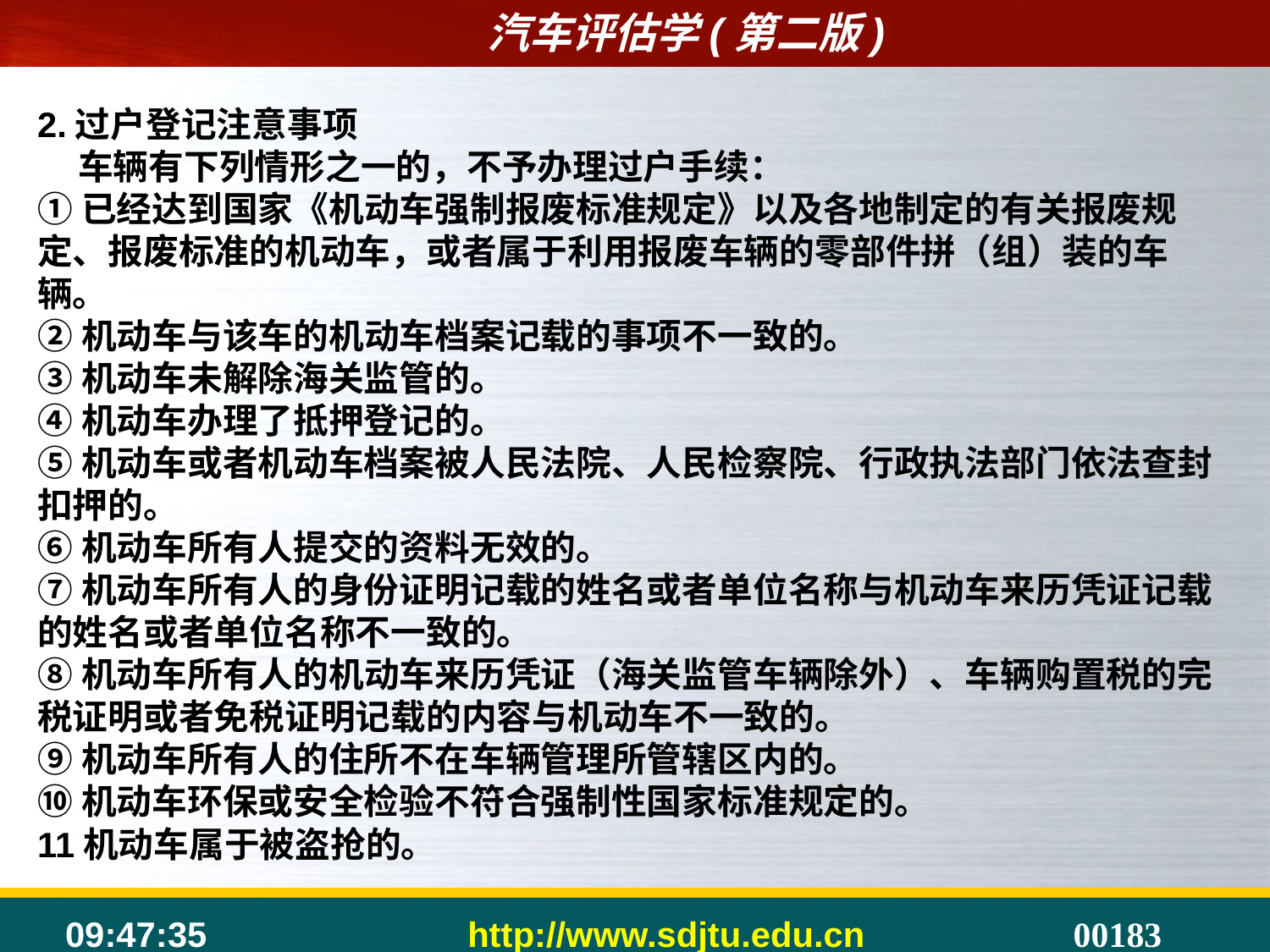

2.过户登记注意事项
    车辆有下列情形之一的，不予办理过户手续：
①已经达到国家《机动车强制报废标准规定》以及各地制定的有关报废规定、报废标准的机动车，或者属于利用报废车辆的零部件拼（组）装的车辆。
②机动车与该车的机动车档案记载的事项不一致的。
③机动车未解除海关监管的。
④机动车办理了抵押登记的。
⑤机动车或者机动车档案被人民法院、人民检察院、行政执法部门依法查封扣押的。
⑥机动车所有人提交的资料无效的。
⑦机动车所有人的身份证明记载的姓名或者单位名称与机动车来历凭证记载的姓名或者单位名称不一致的。
⑧机动车所有人的机动车来历凭证（海关监管车辆除外）、车辆购置税的完税证明或者免税证明记载的内容与机动车不一致的。
⑨机动车所有人的住所不在车辆管理所管辖区内的。
⑩机动车环保或安全检验不符合强制性国家标准规定的。
11机动车属于被盗抢的。